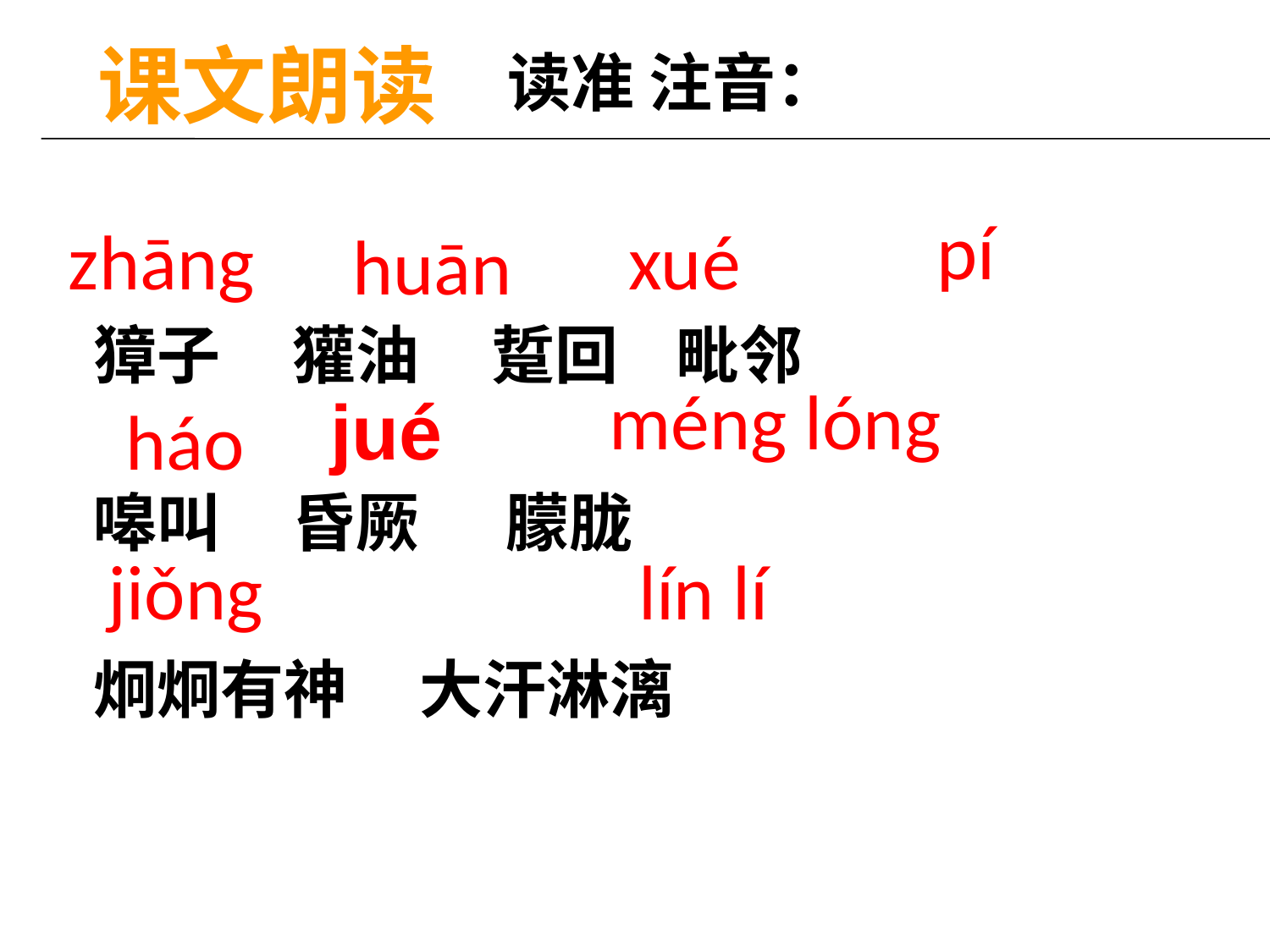

课文朗读
读准 注音：

pí
zhāng
xué
huān
獐子     獾油     踅回    毗邻
嗥叫     昏厥      朦胧
炯炯有神     大汗淋漓
méng lóng
jué
háo
jiǒng
lín lí